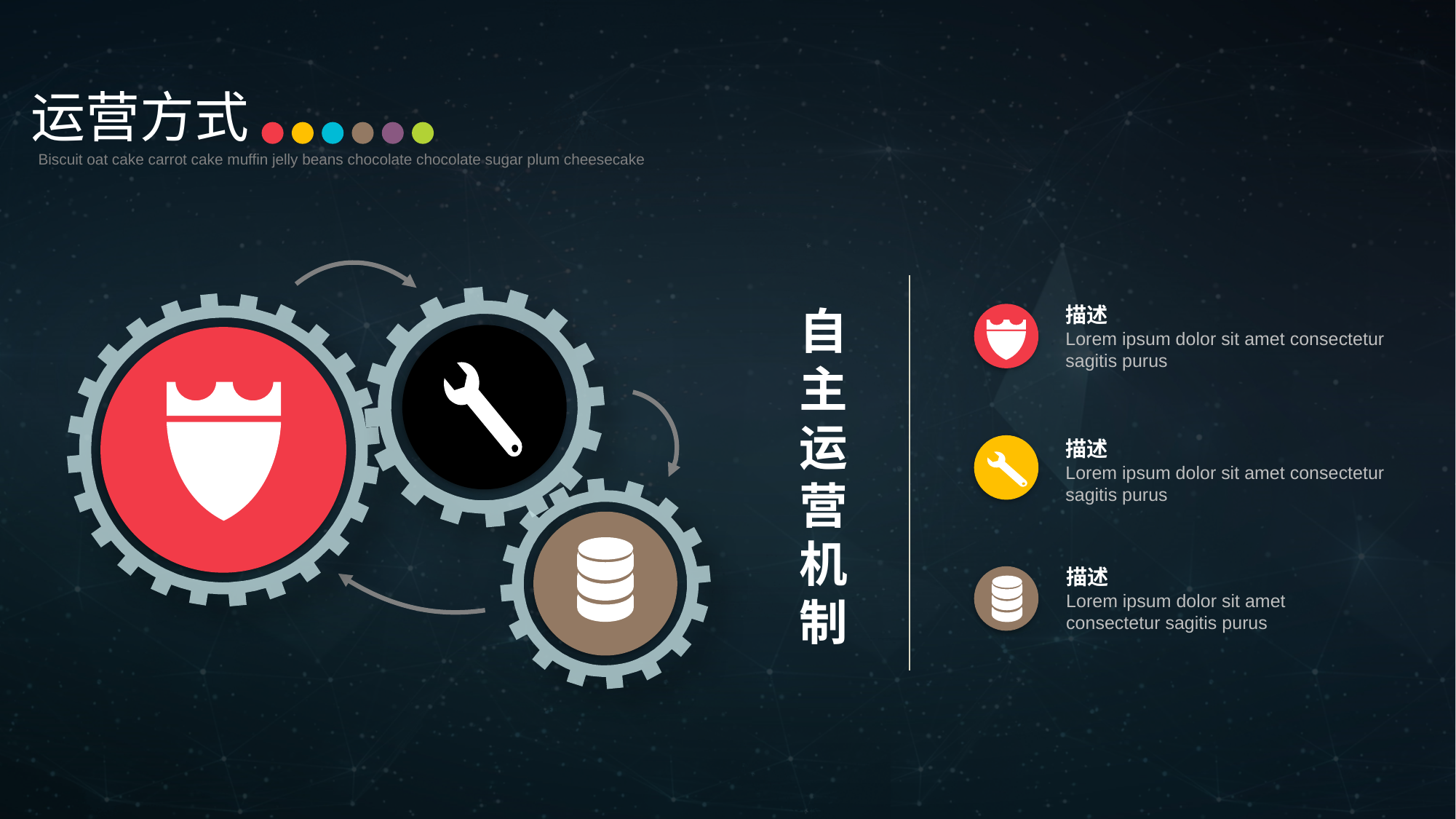

运营方式

Biscuit oat cake carrot cake muffin jelly beans chocolate chocolate sugar plum cheesecake

描述
Lorem ipsum dolor sit amet consectetur sagitis purus

自主运营机制

描述
Lorem ipsum dolor sit amet consectetur sagitis purus

描述
Lorem ipsum dolor sit amet consectetur sagitis purus